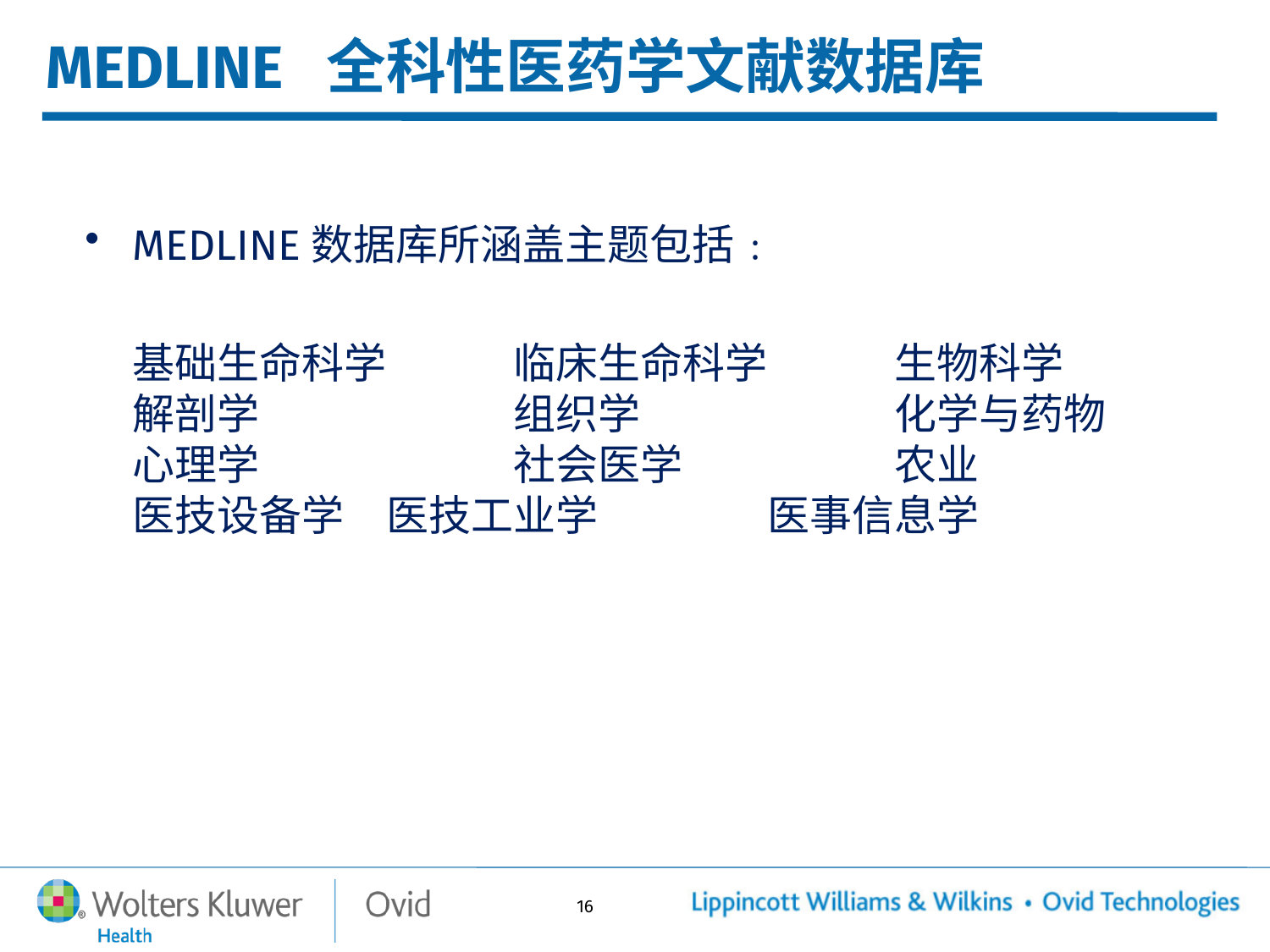

# MEDLINE  全科性医药学文献数据库
MEDLINE数据库所涵盖主题包括﹕

	基础生命科学	临床生命科学	生物科学
解剖学		组织学		化学与药物
心理学		社会医学		农业
医技设备学	医技工业学		医事信息学